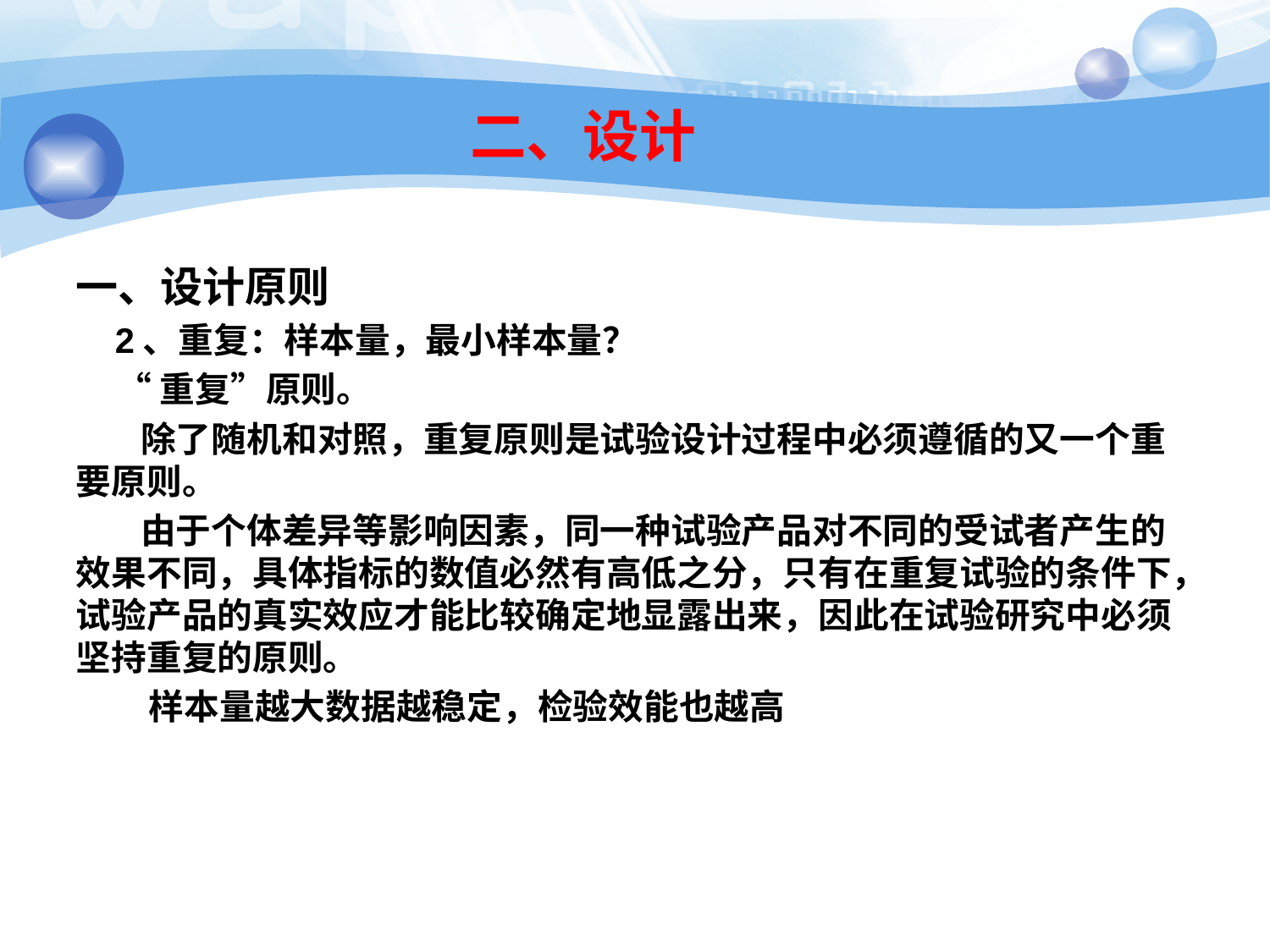

# 二、设计
一、设计原则
    2、重复：样本量，最小样本量？
     “重复”原则。
       除了随机和对照，重复原则是试验设计过程中必须遵循的又一个重要原则。
       由于个体差异等影响因素，同一种试验产品对不同的受试者产生的效果不同，具体指标的数值必然有高低之分，只有在重复试验的条件下，试验产品的真实效应才能比较确定地显露出来，因此在试验研究中必须坚持重复的原则。
        样本量越大数据越稳定，检验效能也越高